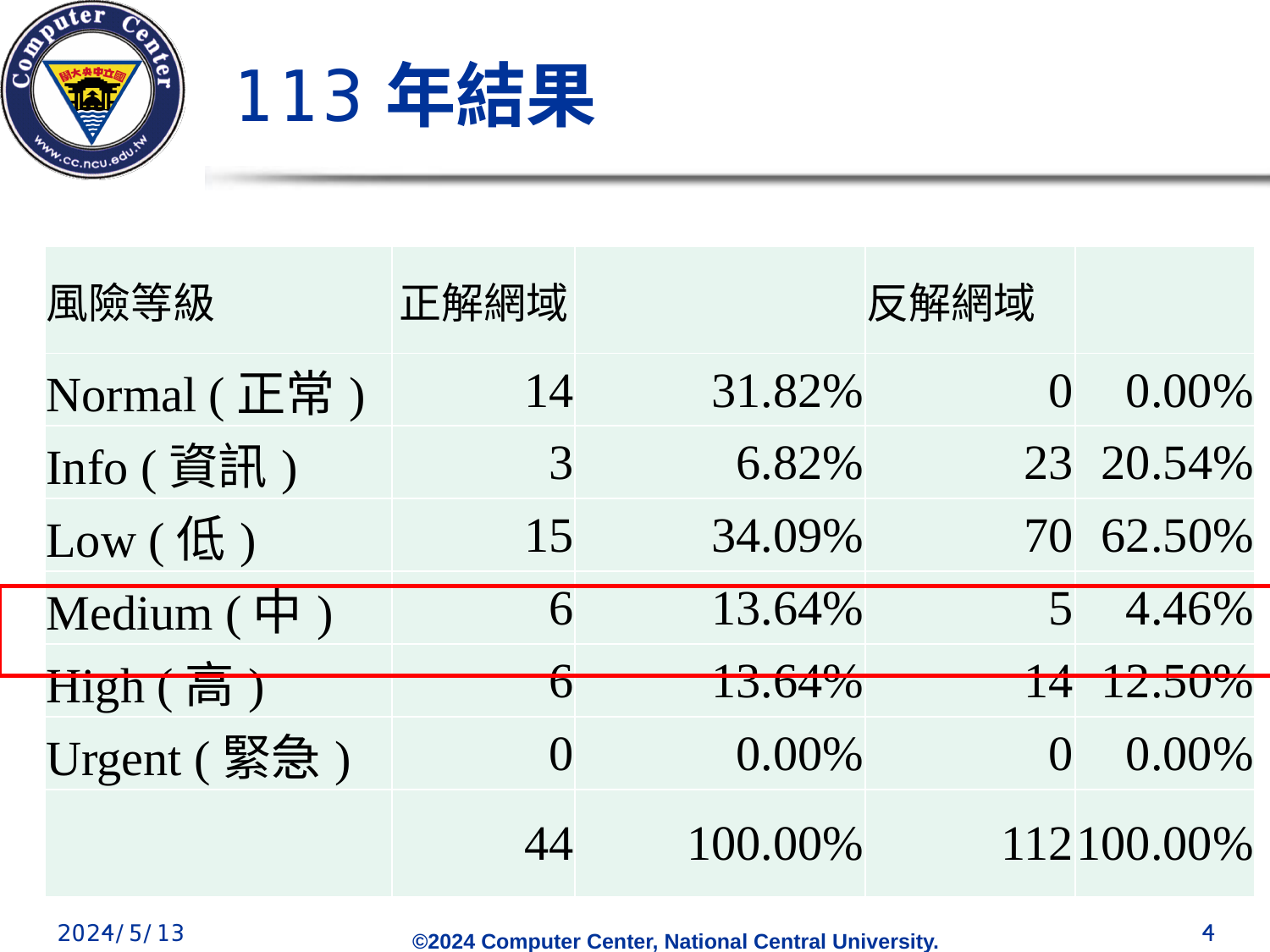

# 113年結果
| 風險等級 | 正解網域 |  | 反解網域 |  |
| --- | --- | --- | --- | --- |
| Normal (正常) | 14 | 31.82% | 0 | 0.00% |
| Info (資訊) | 3 | 6.82% | 23 | 20.54% |
| Low (低) | 15 | 34.09% | 70 | 62.50% |
| Medium (中) | 6 | 13.64% | 5 | 4.46% |
| High (高) | 6 | 13.64% | 14 | 12.50% |
| Urgent (緊急) | 0 | 0.00% | 0 | 0.00% |
|  | 44 | 100.00% | 112 | 100.00% |

2024/5/13
4